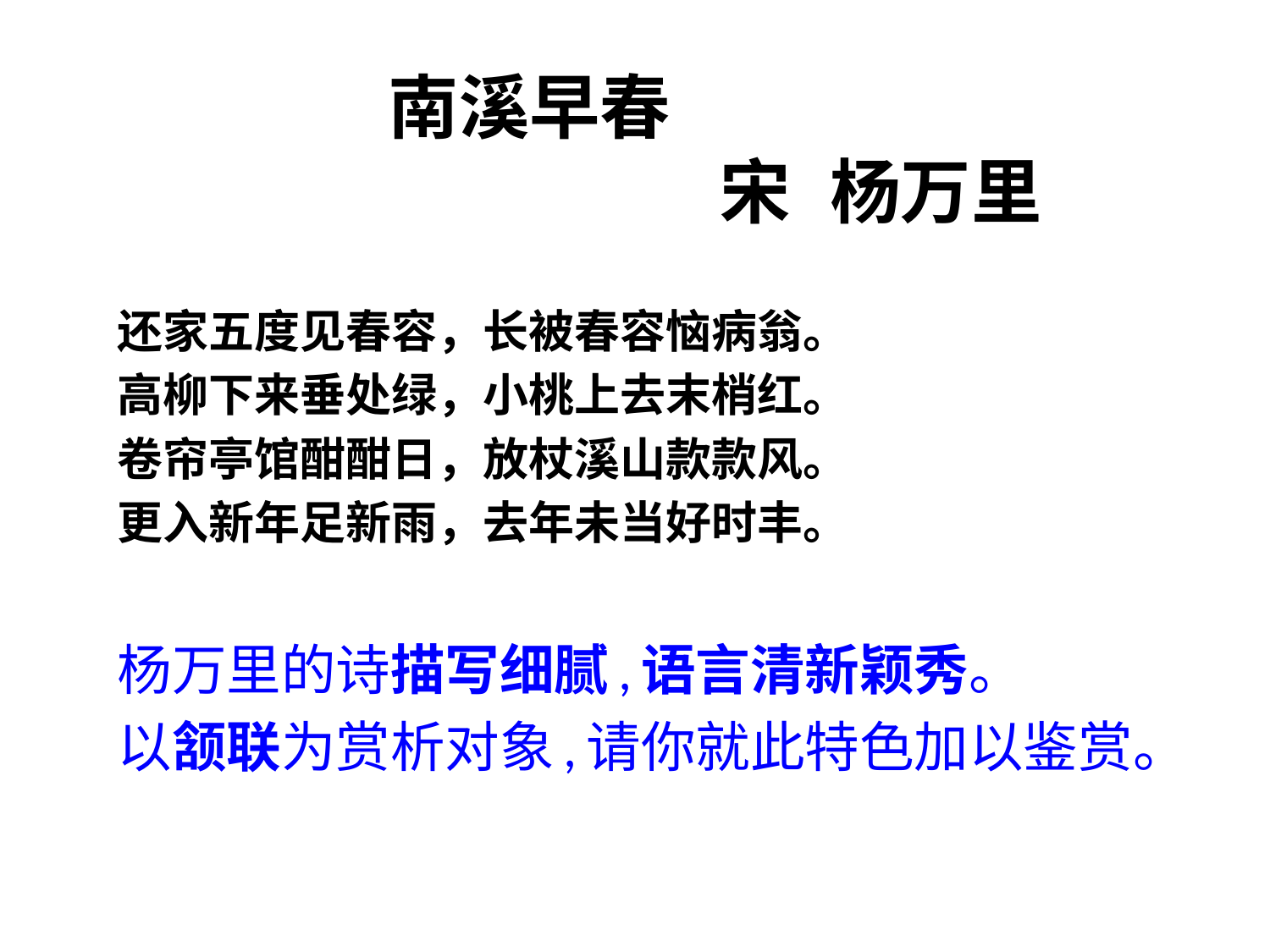

南溪早春
                宋  杨万里
还家五度见春容，长被春容恼病翁。
高柳下来垂处绿，小桃上去末梢红。
卷帘亭馆酣酣日，放杖溪山款款风。
更入新年足新雨，去年未当好时丰。

杨万里的诗描写细腻,语言清新颖秀。
以颔联为赏析对象,请你就此特色加以鉴赏。